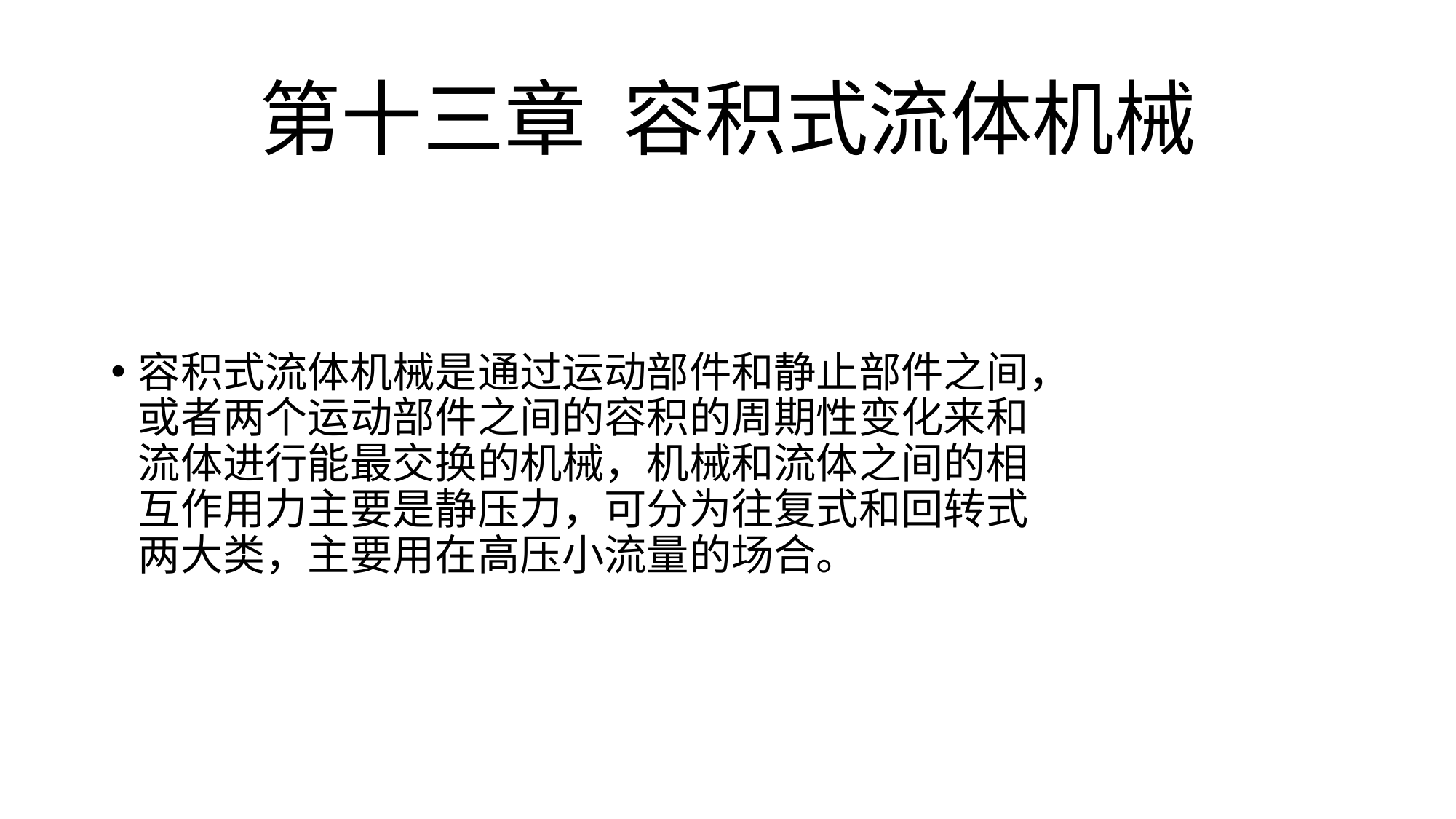

# 第十三章  容积式流体机械

容积式流体机械是通过运动部件和静止部件之间，或者两个运动部件之间的容积的周期性变化来和流体进行能最交换的机械，机械和流体之间的相互作用力主要是静压力，可分为往复式和回转式两大类，主要用在高压小流量的场合。